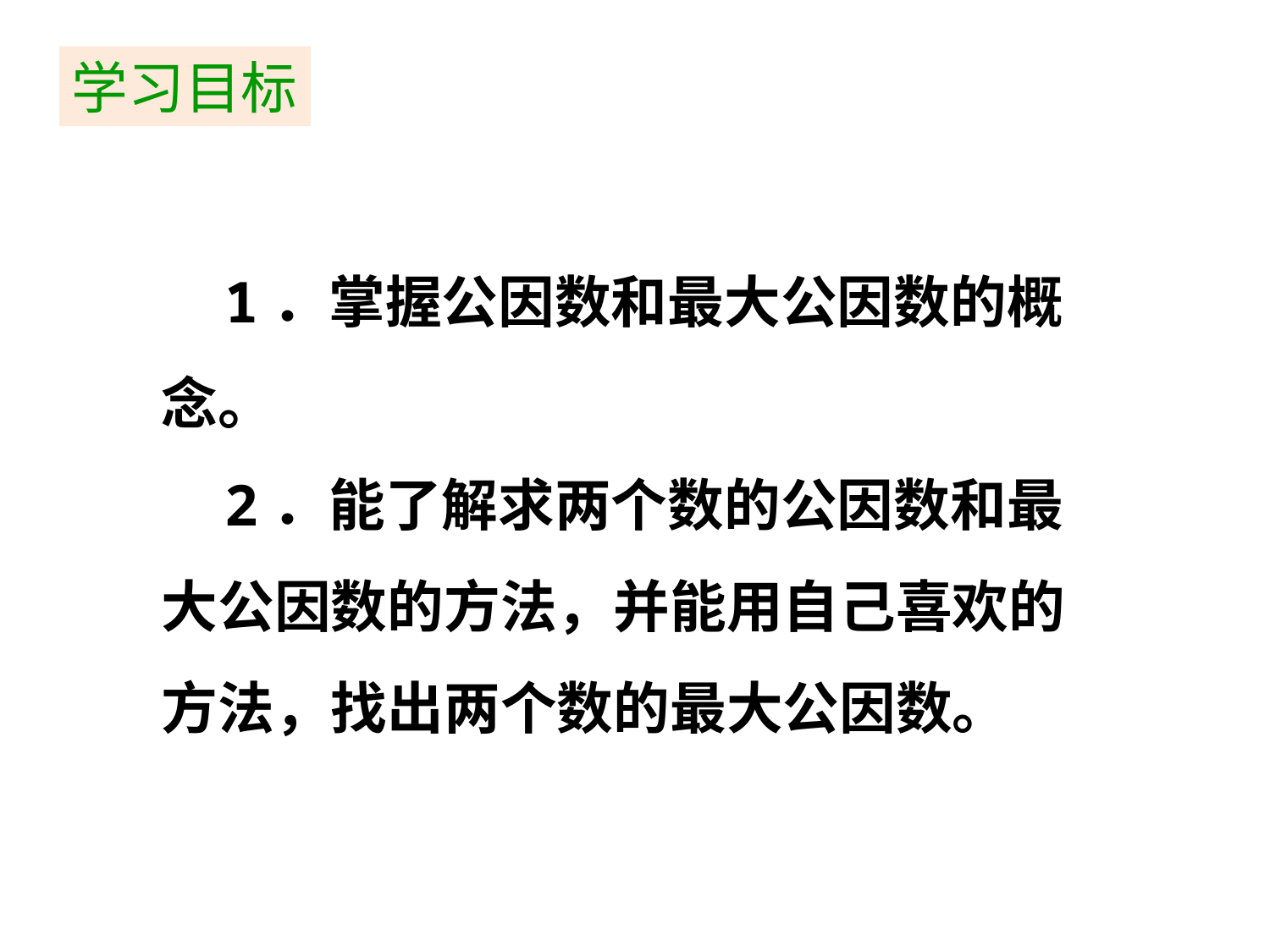

学习目标
1．掌握公因数和最大公因数的概念。
2．能了解求两个数的公因数和最大公因数的方法，并能用自己喜欢的方法，找出两个数的最大公因数。